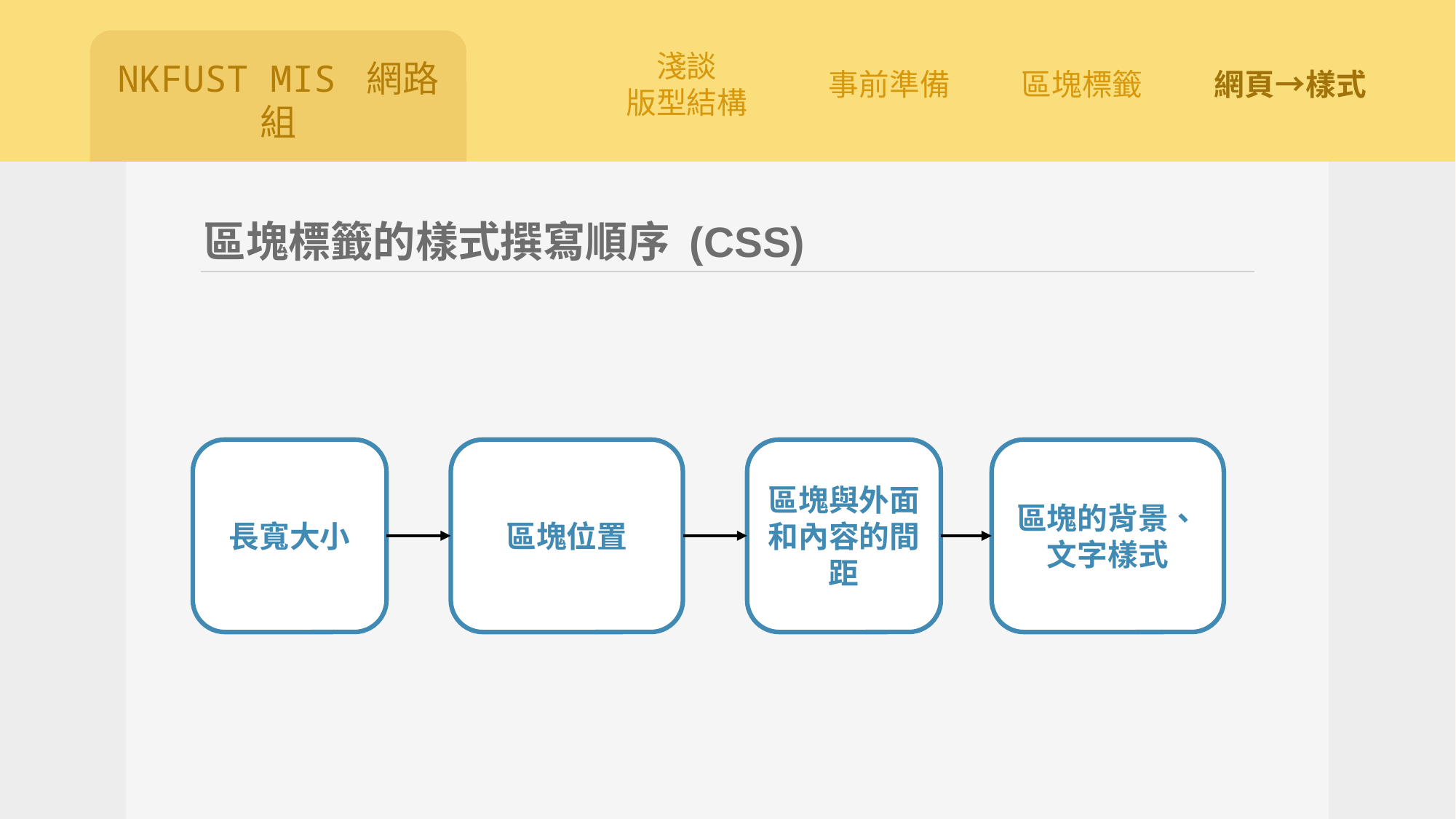

# 區塊標籤的樣式撰寫順序 (CSS)
長寬大小
區塊位置
區塊與外面和內容的間距
區塊的背景、文字樣式